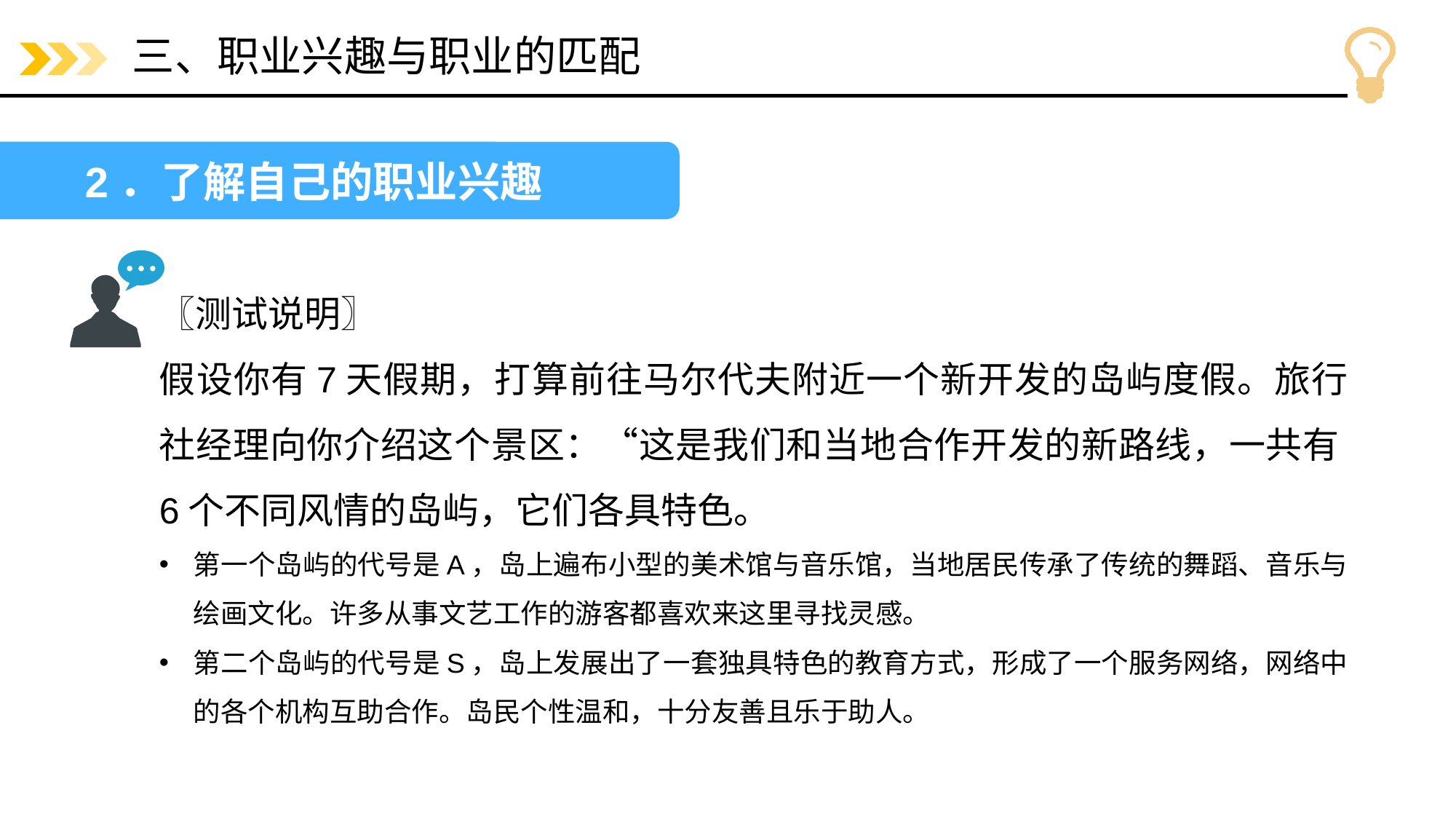

24
# 三、职业兴趣与职业的匹配
2．了解自己的职业兴趣

〖测试说明〗
假设你有7天假期，打算前往马尔代夫附近一个新开发的岛屿度假。旅行社经理向你介绍这个景区：“这是我们和当地合作开发的新路线，一共有6个不同风情的岛屿，它们各具特色。
第一个岛屿的代号是A，岛上遍布小型的美术馆与音乐馆，当地居民传承了传统的舞蹈、音乐与绘画文化。许多从事文艺工作的游客都喜欢来这里寻找灵感。
第二个岛屿的代号是S，岛上发展出了一套独具特色的教育方式，形成了一个服务网络，网络中的各个机构互助合作。岛民个性温和，十分友善且乐于助人。